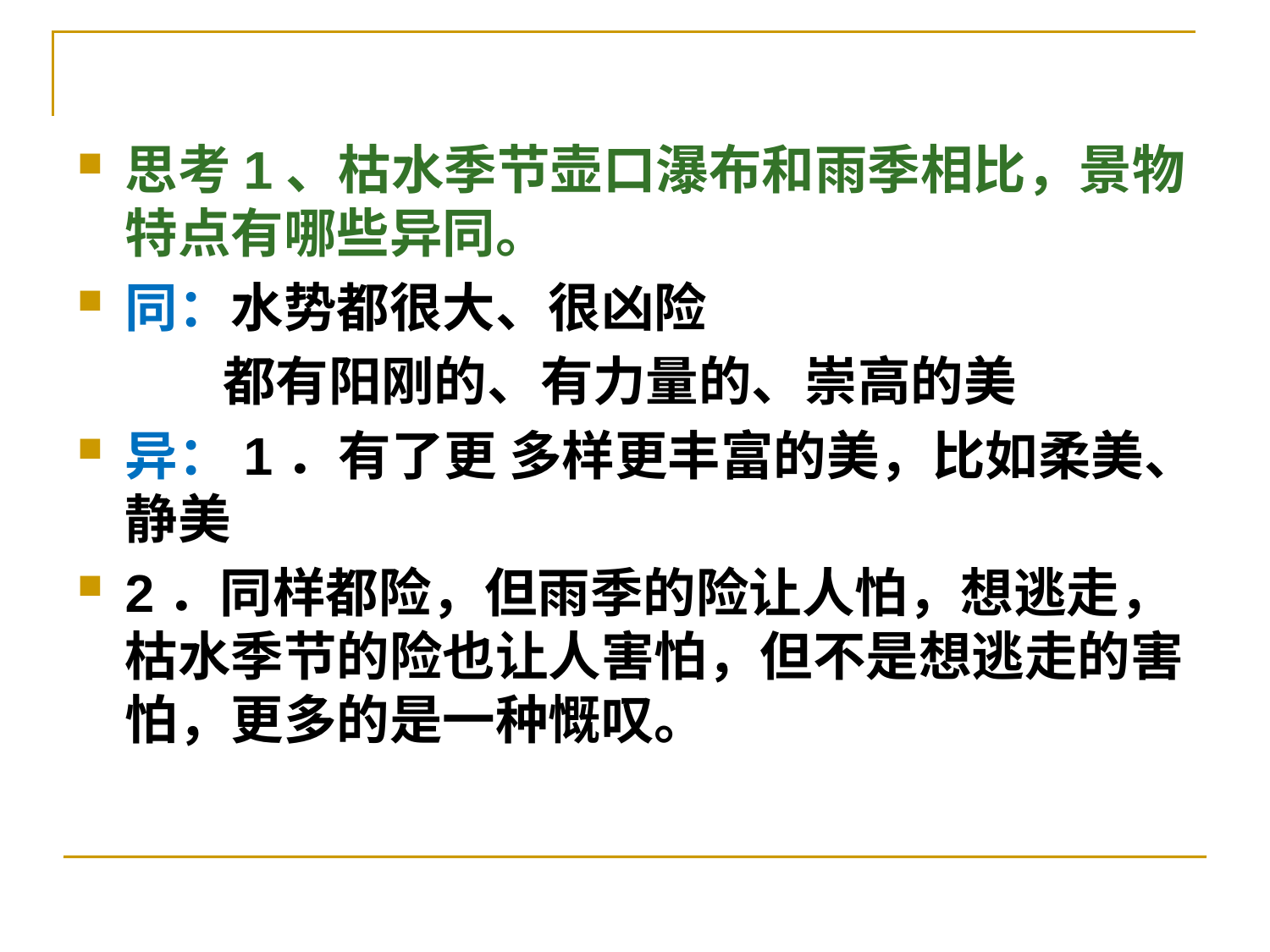

思考1、枯水季节壶口瀑布和雨季相比，景物特点有哪些异同。
同：水势都很大、很凶险
           都有阳刚的、有力量的、崇高的美
异：1．有了更 多样更丰富的美，比如柔美、静美
2．同样都险，但雨季的险让人怕，想逃走，枯水季节的险也让人害怕，但不是想逃走的害怕，更多的是一种慨叹。